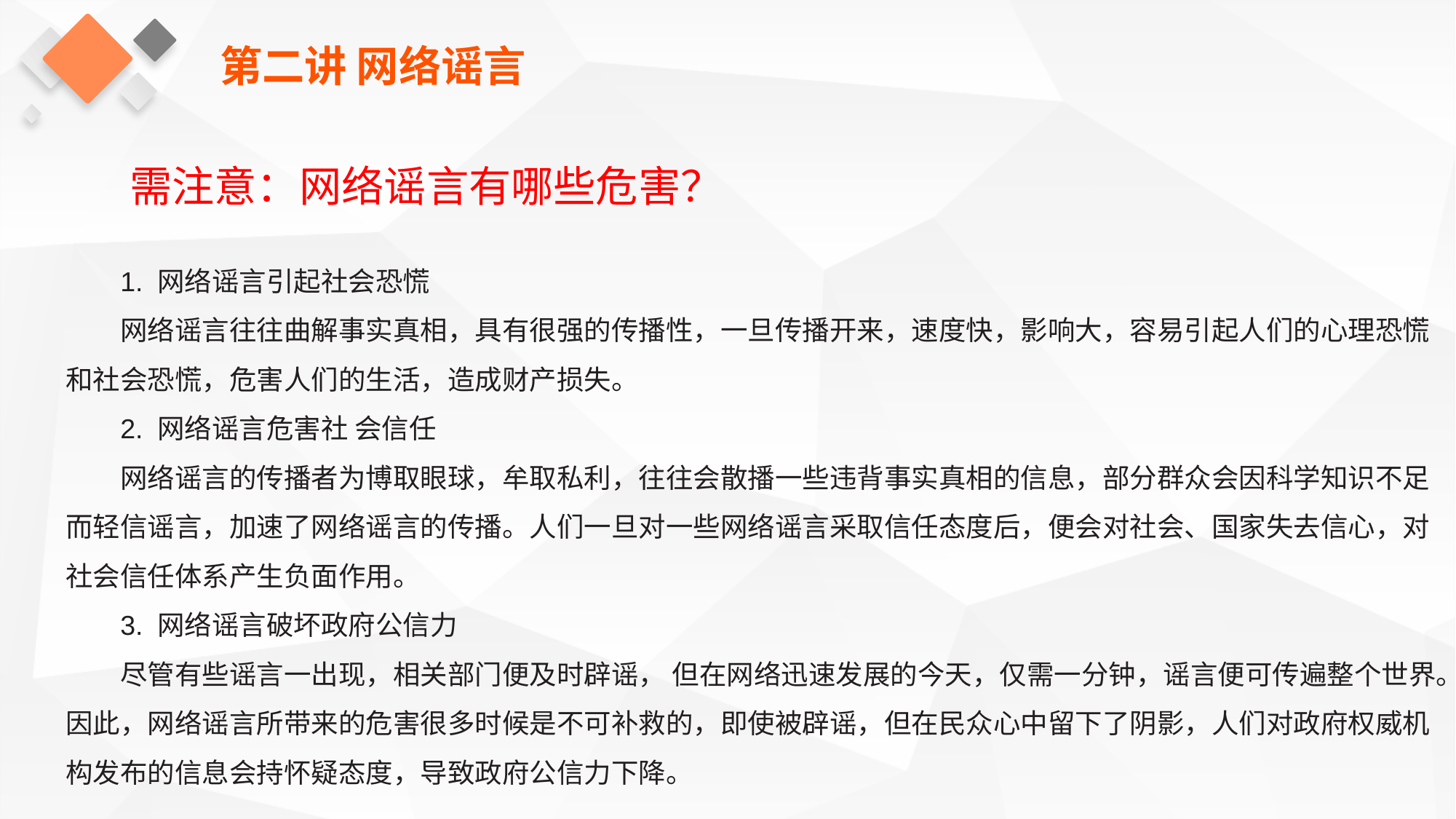

第二讲 网络谣言
需注意：网络谣言有哪些危害？
1. 网络谣言引起社会恐慌
网络谣言往往曲解事实真相，具有很强的传播性，一旦传播开来，速度快，影响大，容易引起人们的心理恐慌和社会恐慌，危害人们的生活，造成财产损失。
2. 网络谣言危害社 会信任
网络谣言的传播者为博取眼球，牟取私利，往往会散播一些违背事实真相的信息，部分群众会因科学知识不足而轻信谣言，加速了网络谣言的传播。人们一旦对一些网络谣言采取信任态度后，便会对社会、国家失去信心，对社会信任体系产生负面作用。
3. 网络谣言破坏政府公信力
尽管有些谣言一出现，相关部门便及时辟谣， 但在网络迅速发展的今天，仅需一分钟，谣言便可传遍整个世界。因此，网络谣言所带来的危害很多时候是不可补救的，即使被辟谣，但在民众心中留下了阴影，人们对政府权威机构发布的信息会持怀疑态度，导致政府公信力下降。